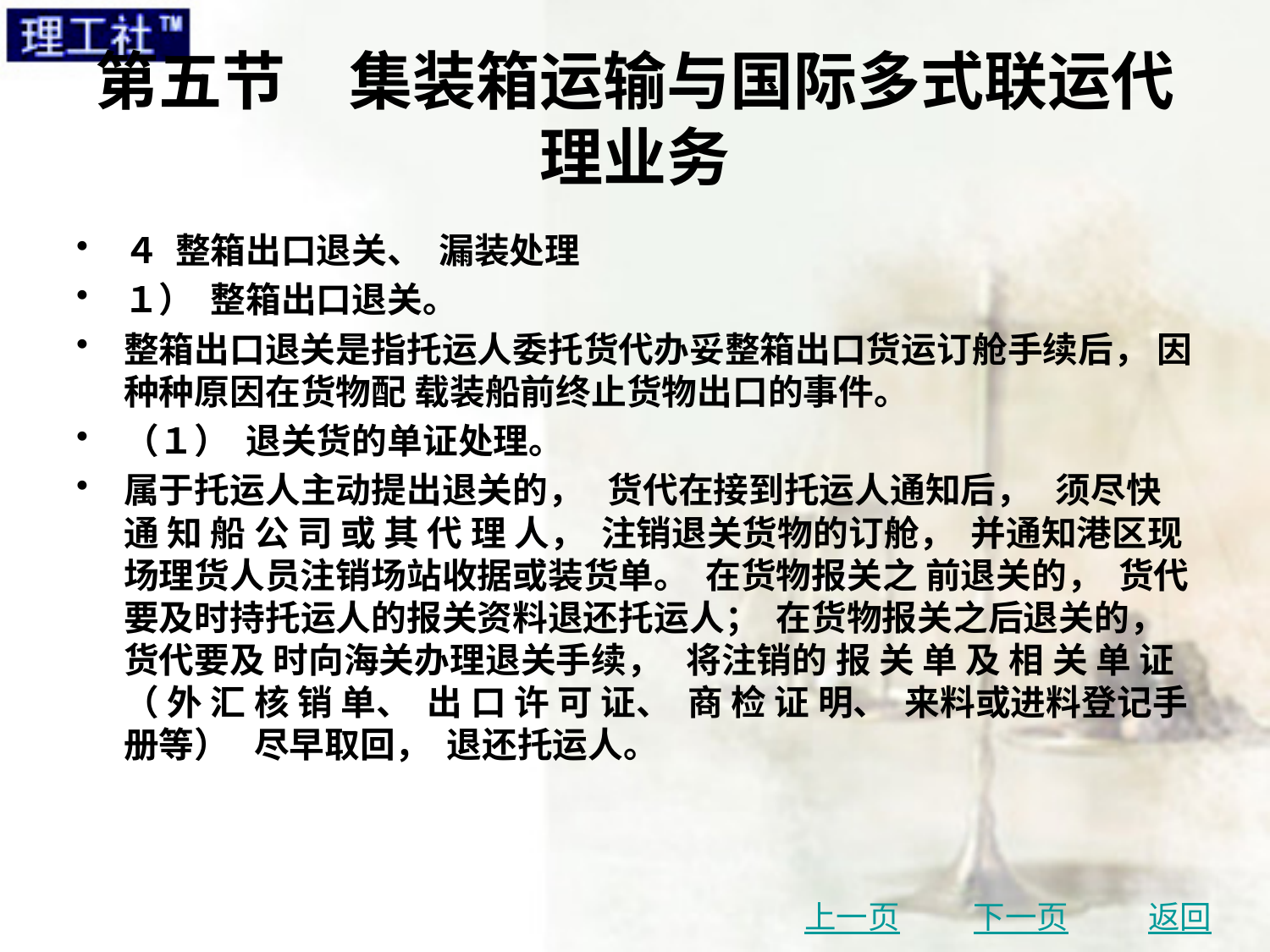

# 第五节　集装箱运输与国际多式联运代理业务
４  整箱出口退关、  漏装处理
１）  整箱出口退关。
整箱出口退关是指托运人委托货代办妥整箱出口货运订舱手续后， 因种种原因在货物配 载装船前终止货物出口的事件。
（１）  退关货的单证处理。
属于托运人主动提出退关的，   货代在接到托运人通知后，   须尽快 通 知 船 公 司 或 其 代 理 人，  注销退关货物的订舱，  并通知港区现场理货人员注销场站收据或装货单。  在货物报关之 前退关的，  货代要及时持托运人的报关资料退还托运人；  在货物报关之后退关的，   货代要及 时向海关办理退关手续，   将注销的 报 关 单 及 相 关 单 证  （ 外 汇 核 销 单、  出 口 许 可 证、  商 检 证 明、  来料或进料登记手册等）   尽早取回，  退还托运人。

上一页
下一页
返回